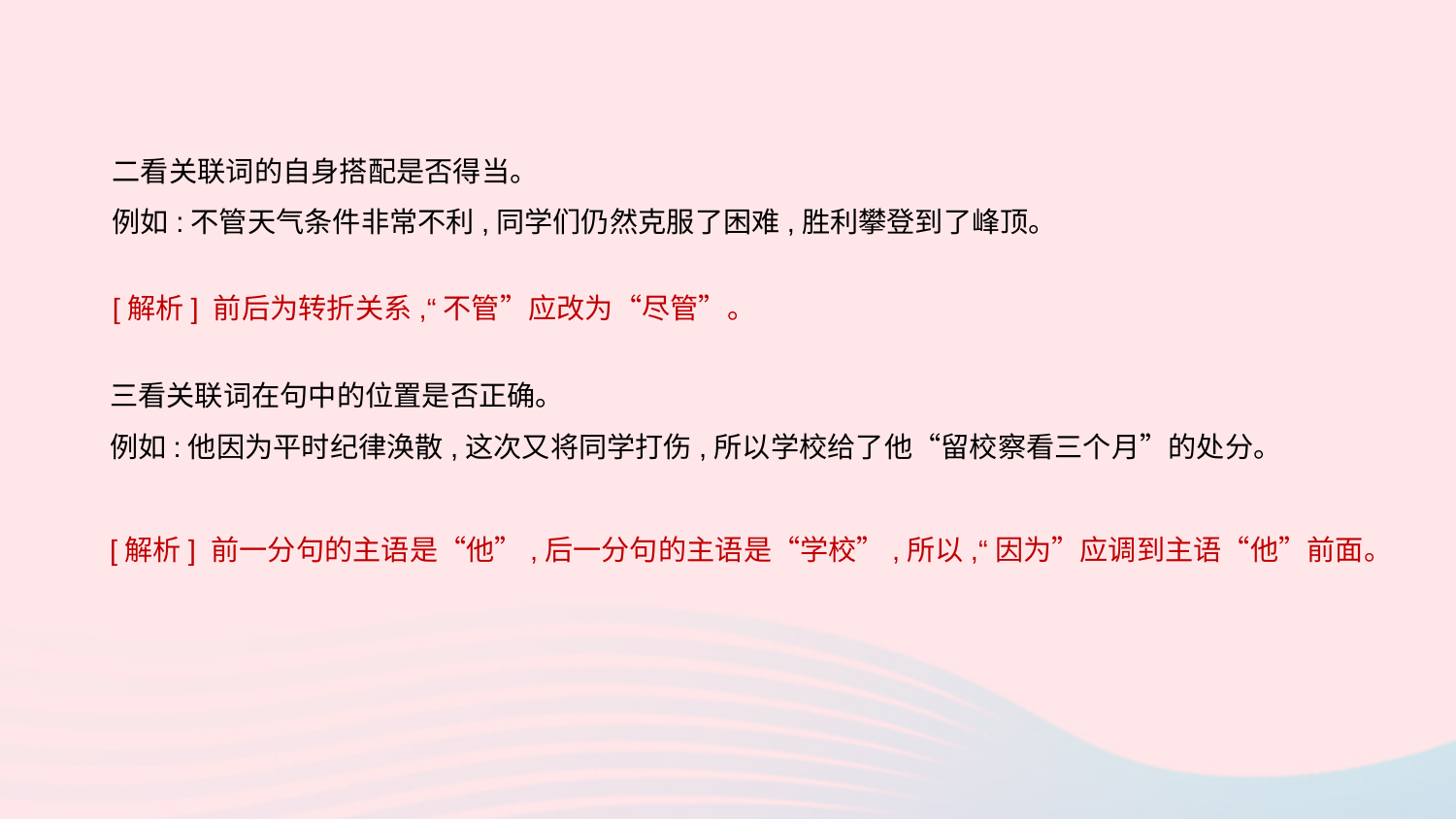

二看关联词的自身搭配是否得当。
例如:不管天气条件非常不利,同学们仍然克服了困难,胜利攀登到了峰顶。
[解析] 前后为转折关系,“不管”应改为“尽管”。
三看关联词在句中的位置是否正确。
例如:他因为平时纪律涣散,这次又将同学打伤,所以学校给了他“留校察看三个月”的处分。
[解析] 前一分句的主语是“他”,后一分句的主语是“学校”,所以,“因为”应调到主语“他”前面。